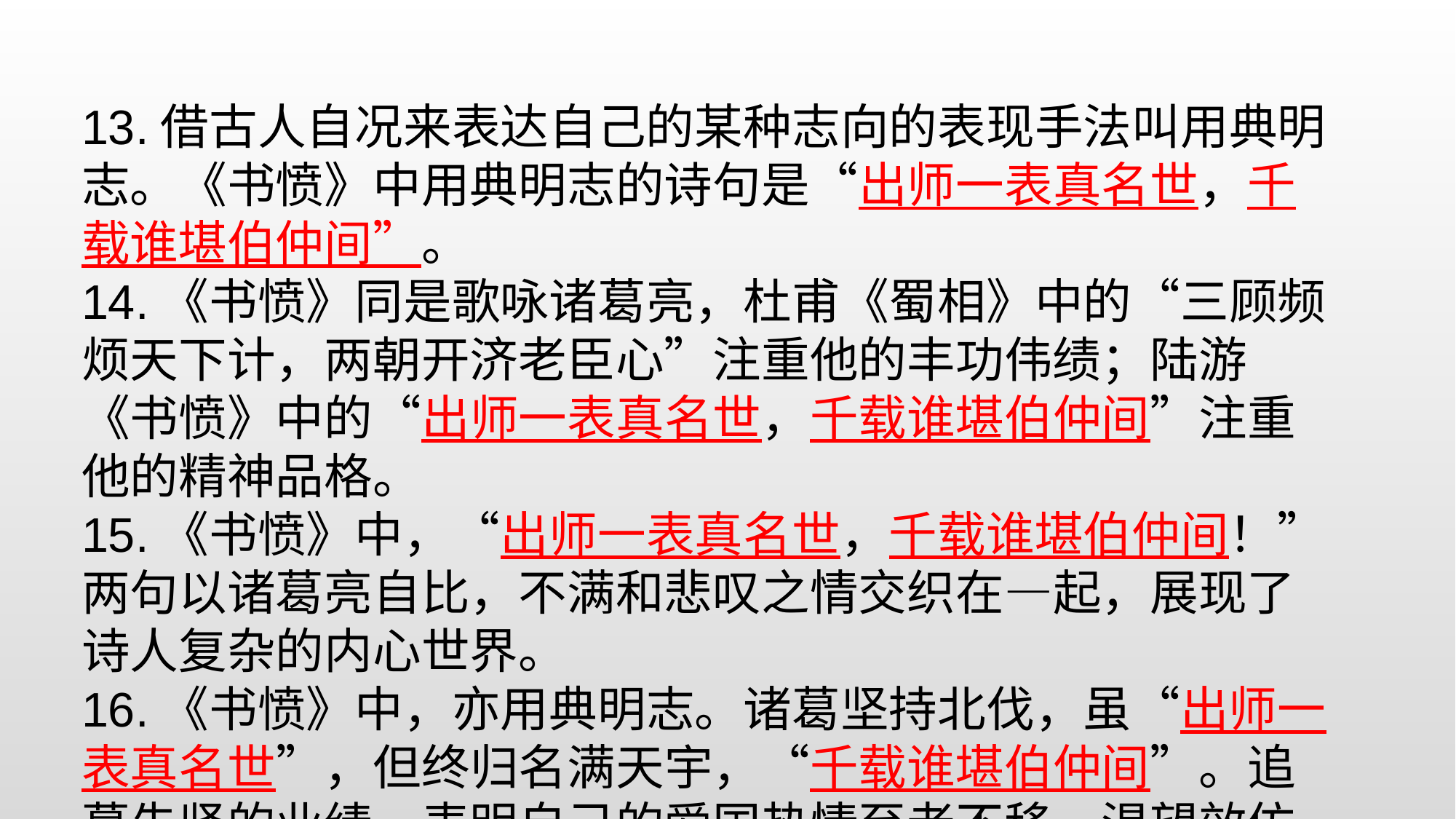

13.借古人自况来表达自己的某种志向的表现手法叫用典明志。《书愤》中用典明志的诗句是“出师一表真名世，千载谁堪伯仲间”。
14.《书愤》同是歌咏诸葛亮，杜甫《蜀相》中的“三顾频烦天下计，两朝开济老臣心”注重他的丰功伟绩；陆游《书愤》中的“出师一表真名世，千载谁堪伯仲间”注重他的精神品格。
15.《书愤》中，“出师一表真名世，千载谁堪伯仲间！”两句以诸葛亮自比，不满和悲叹之情交织在—起，展现了诗人复杂的内心世界。
16.《书愤》中，亦用典明志。诸葛坚持北伐，虽“出师一表真名世”，但终归名满天宇，“千载谁堪伯仲间”。追慕先贤的业绩，表明自己的爱国热情至老不移，渴望效仿诸葛亮，施展抱负。